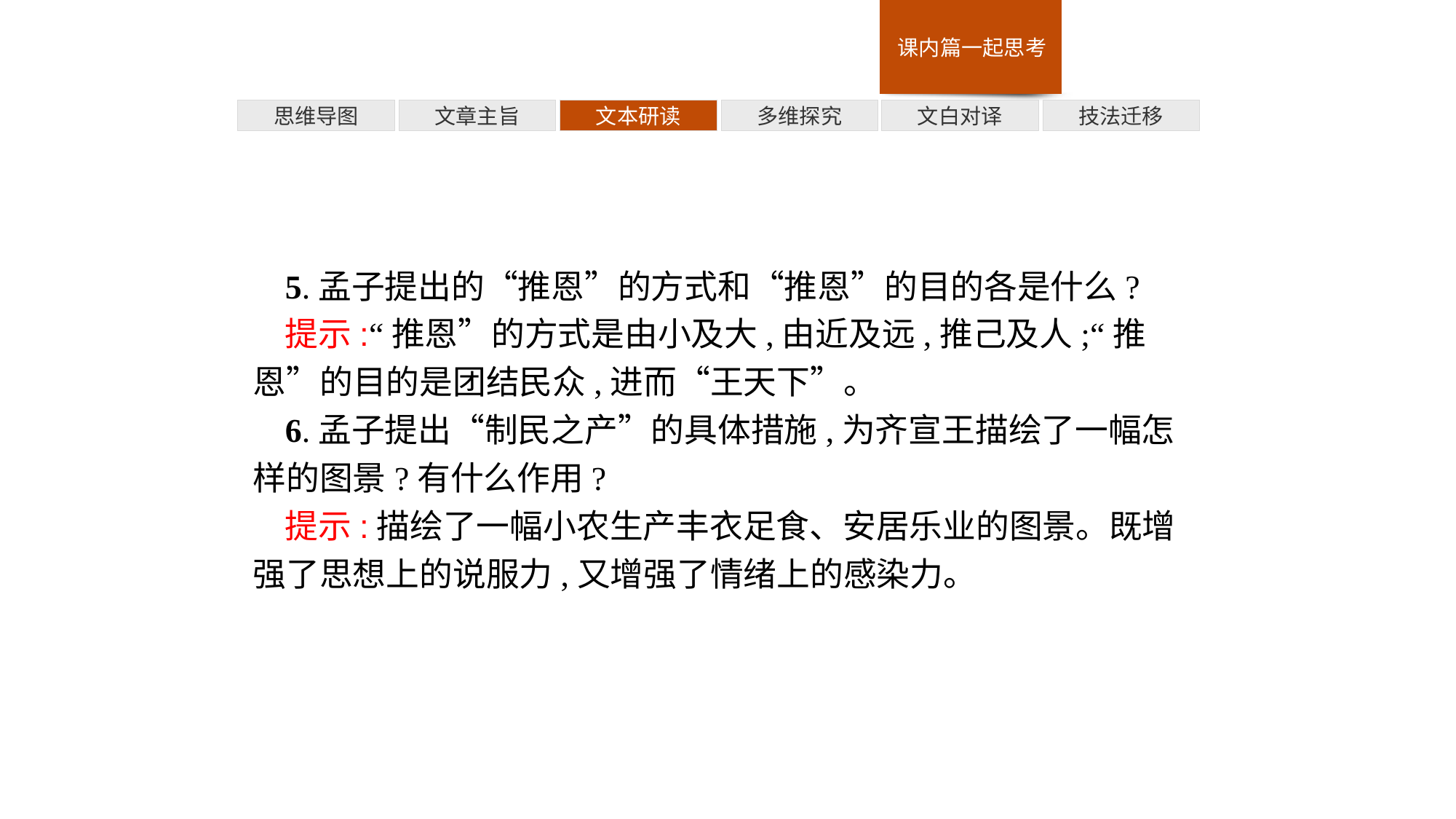

多维探究
技法迁移
思维导图
文章主旨
文本研读
文白对译
5.孟子提出的“推恩”的方式和“推恩”的目的各是什么?
提示:“推恩”的方式是由小及大,由近及远,推己及人;“推恩”的目的是团结民众,进而“王天下”。
6.孟子提出“制民之产”的具体措施,为齐宣王描绘了一幅怎样的图景?有什么作用?
提示:描绘了一幅小农生产丰衣足食、安居乐业的图景。既增强了思想上的说服力,又增强了情绪上的感染力。